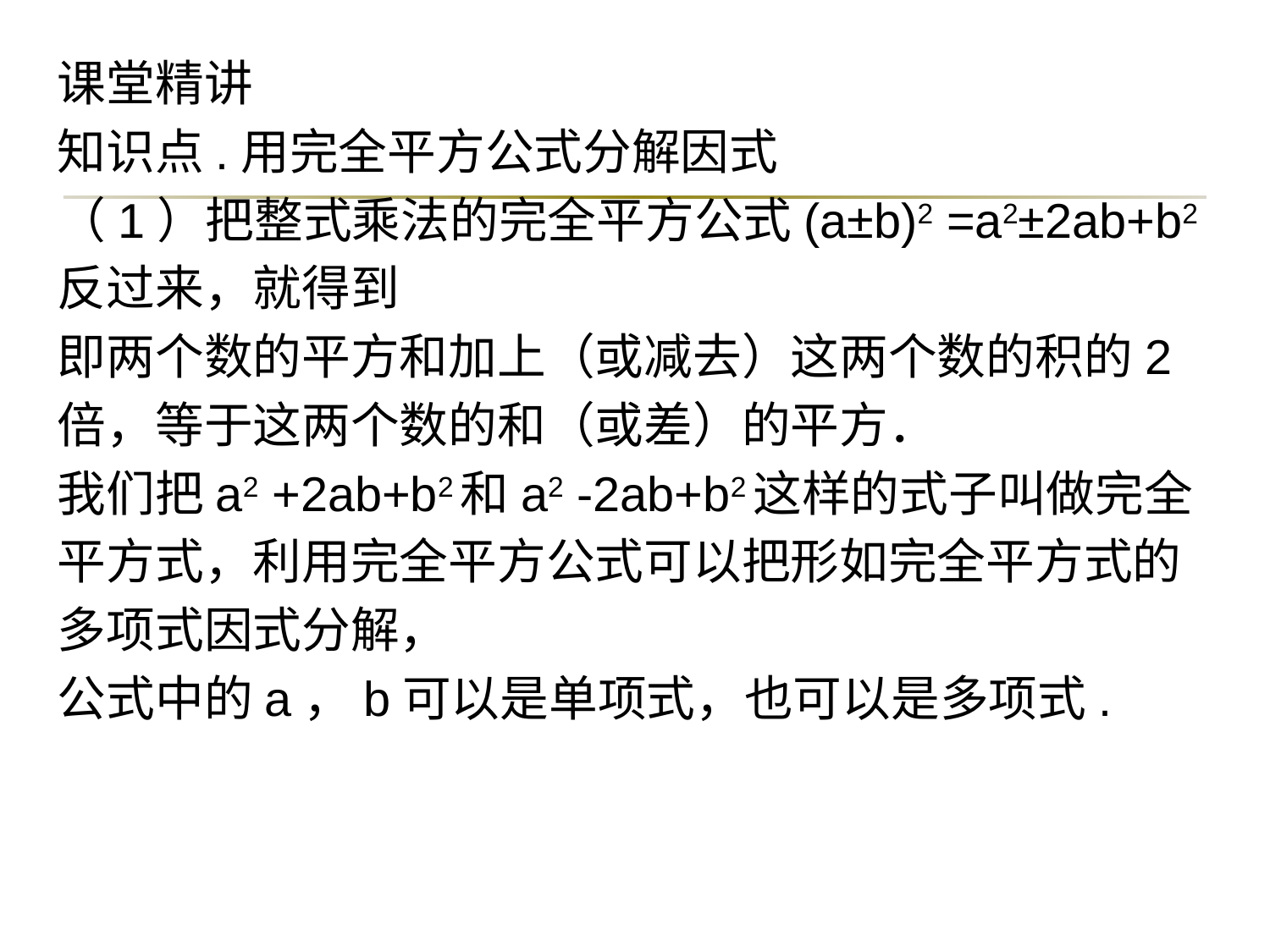

课堂精讲
知识点.用完全平方公式分解因式
（1）把整式乘法的完全平方公式(a±b)2 =a2±2ab+b2
反过来，就得到
即两个数的平方和加上（或减去）这两个数的积的2
倍，等于这两个数的和（或差）的平方．
我们把a2 +2ab+b2和a2 -2ab+b2这样的式子叫做完全
平方式，利用完全平方公式可以把形如完全平方式的
多项式因式分解，
公式中的a，b可以是单项式，也可以是多项式.